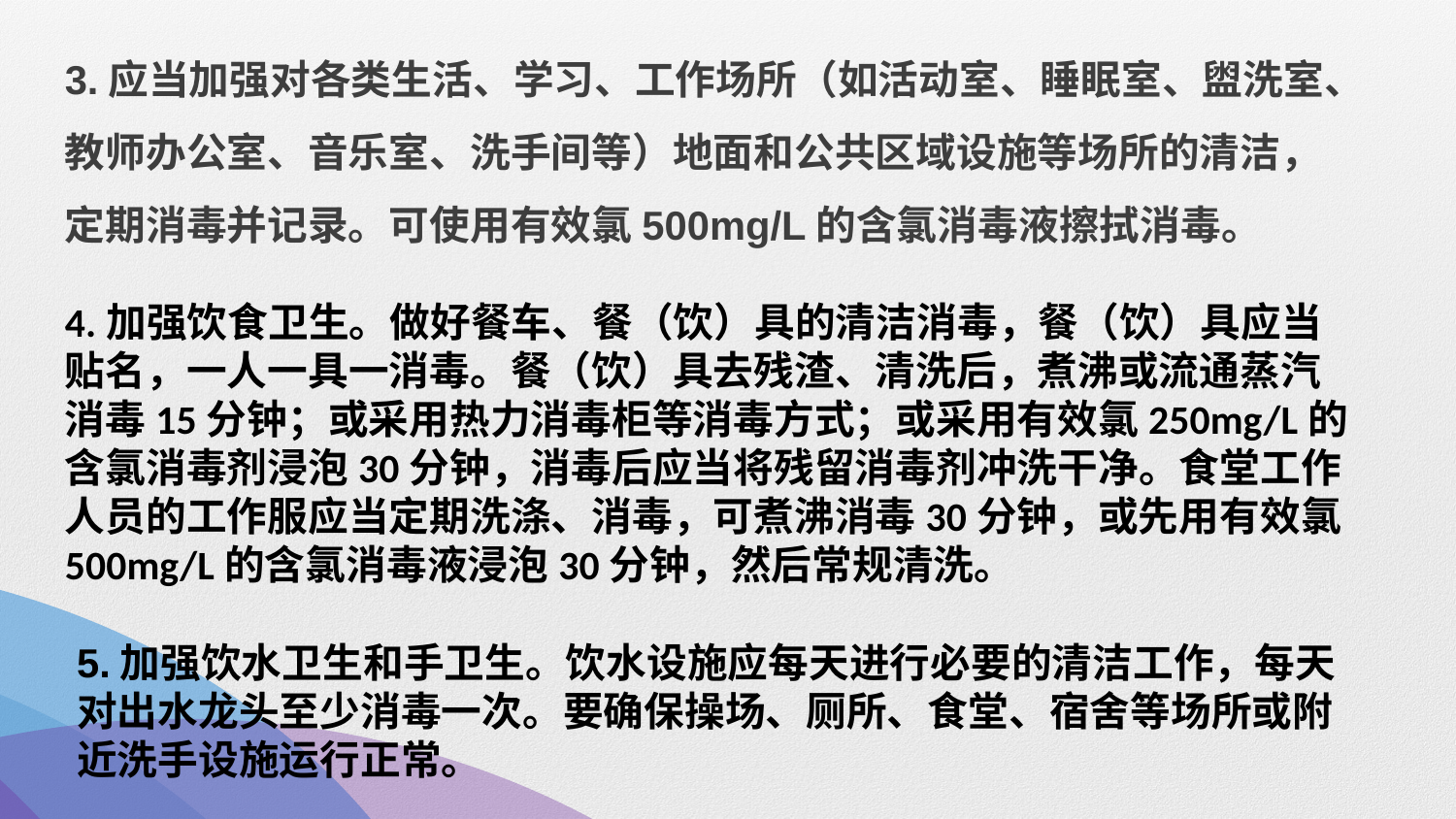

3.应当加强对各类生活、学习、工作场所（如活动室、睡眠室、盥洗室、教师办公室、音乐室、洗手间等）地面和公共区域设施等场所的清洁，定期消毒并记录。可使用有效氯500mg/L的含氯消毒液擦拭消毒。
4.加强饮食卫生。做好餐车、餐（饮）具的清洁消毒，餐（饮）具应当贴名，一人一具一消毒。餐（饮）具去残渣、清洗后，煮沸或流通蒸汽消毒15分钟；或采用热力消毒柜等消毒方式；或采用有效氯250mg/L的含氯消毒剂浸泡30分钟，消毒后应当将残留消毒剂冲洗干净。食堂工作人员的工作服应当定期洗涤、消毒，可煮沸消毒30分钟，或先用有效氯500mg/L的含氯消毒液浸泡30分钟，然后常规清洗。

5.加强饮水卫生和手卫生。饮水设施应每天进行必要的清洁工作，每天对出水龙头至少消毒一次。要确保操场、厕所、食堂、宿舍等场所或附近洗手设施运行正常。

部门：XXX   汇报人：xxx